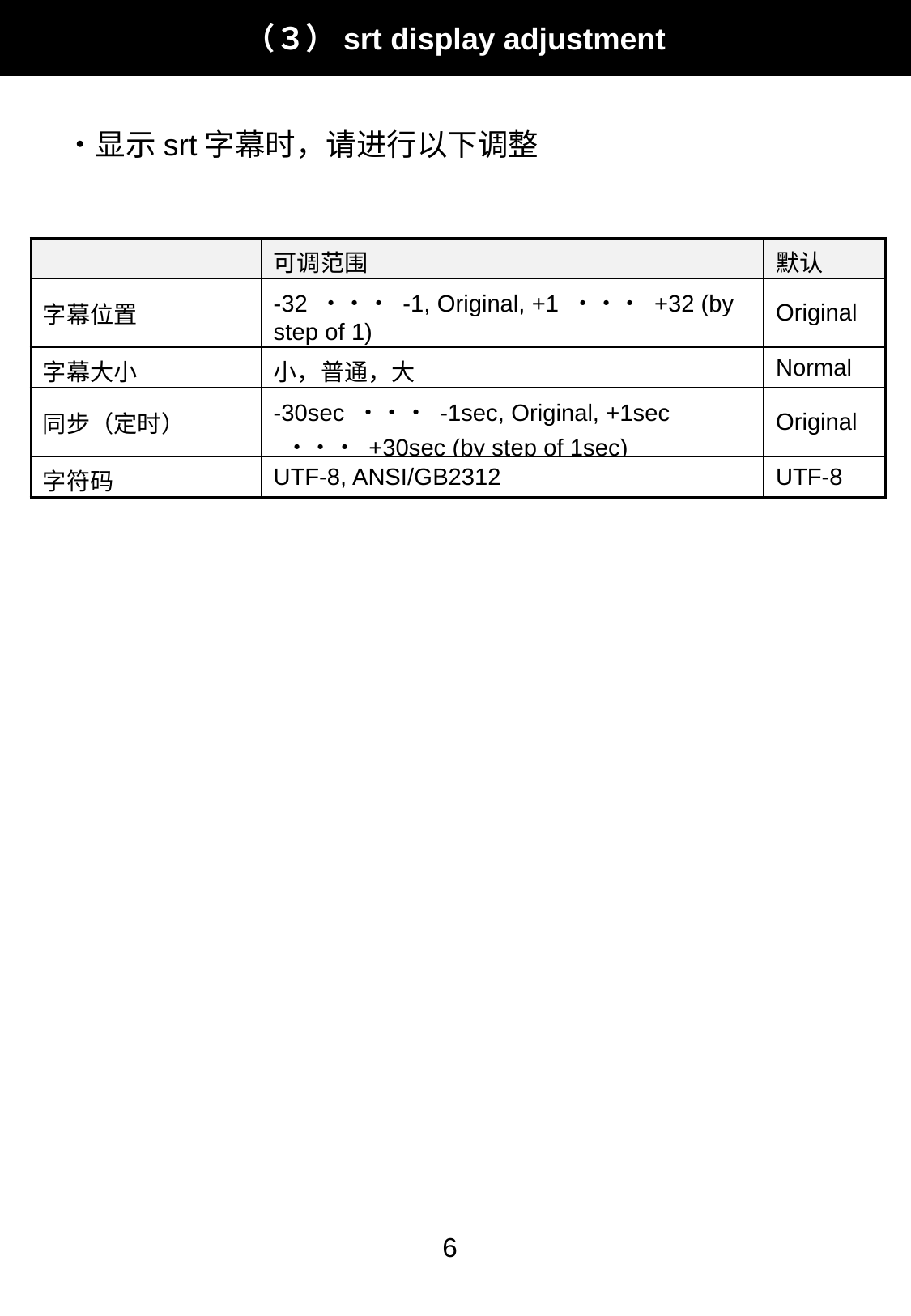

（３）srt display adjustment
・显示srt字幕时，请进行以下调整
|  | 可调范围 | 默认 |
| --- | --- | --- |
| 字幕位置 | -32 ・・・ -1, Original, +1 ・・・ +32 (by step of 1) | Original |
| 字幕大小 | 小，普通，大 | Normal |
| 同步（定时） | -30sec ・・・ -1sec, Original, +1sec ・・・ +30sec (by step of 1sec) | Original |
| 字符码 | UTF-8, ANSI/GB2312 | UTF-8 |
6